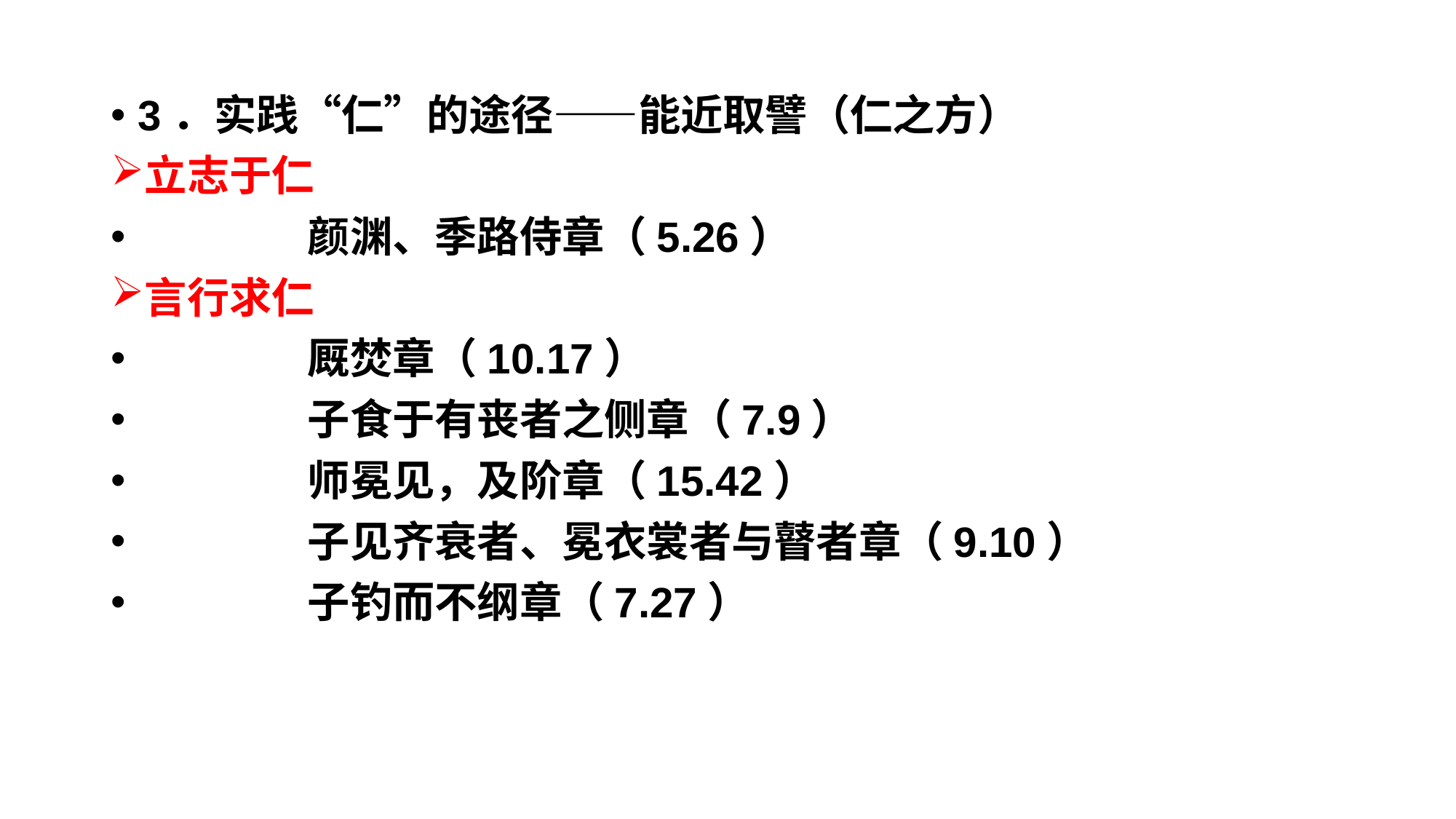

#
3．实践“仁”的途径——能近取譬（仁之方）
立志于仁
　　　　颜渊、季路侍章（5.26）
言行求仁
　　　　厩焚章（10.17）
　　　　子食于有丧者之侧章（7.9）
　　　　师冕见，及阶章（15.42）
　　　　子见齐衰者、冕衣裳者与瞽者章（9.10）
　　　　子钓而不纲章（7.27）